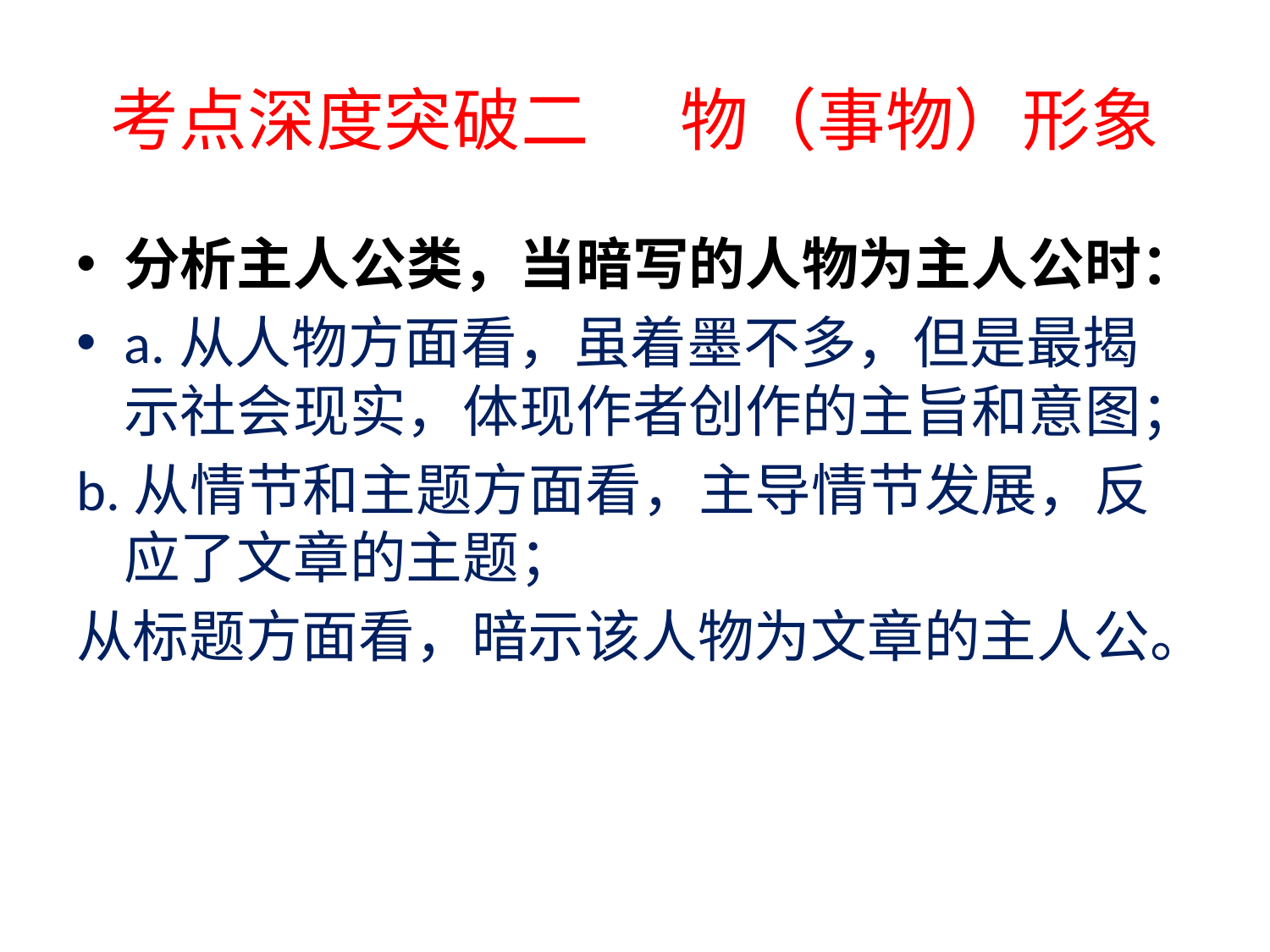

# 考点深度突破二      物（事物）形象
分析主人公类，当暗写的人物为主人公时：
a.从人物方面看，虽着墨不多，但是最揭示社会现实，体现作者创作的主旨和意图；
b.从情节和主题方面看，主导情节发展，反应了文章的主题；
从标题方面看，暗示该人物为文章的主人公。